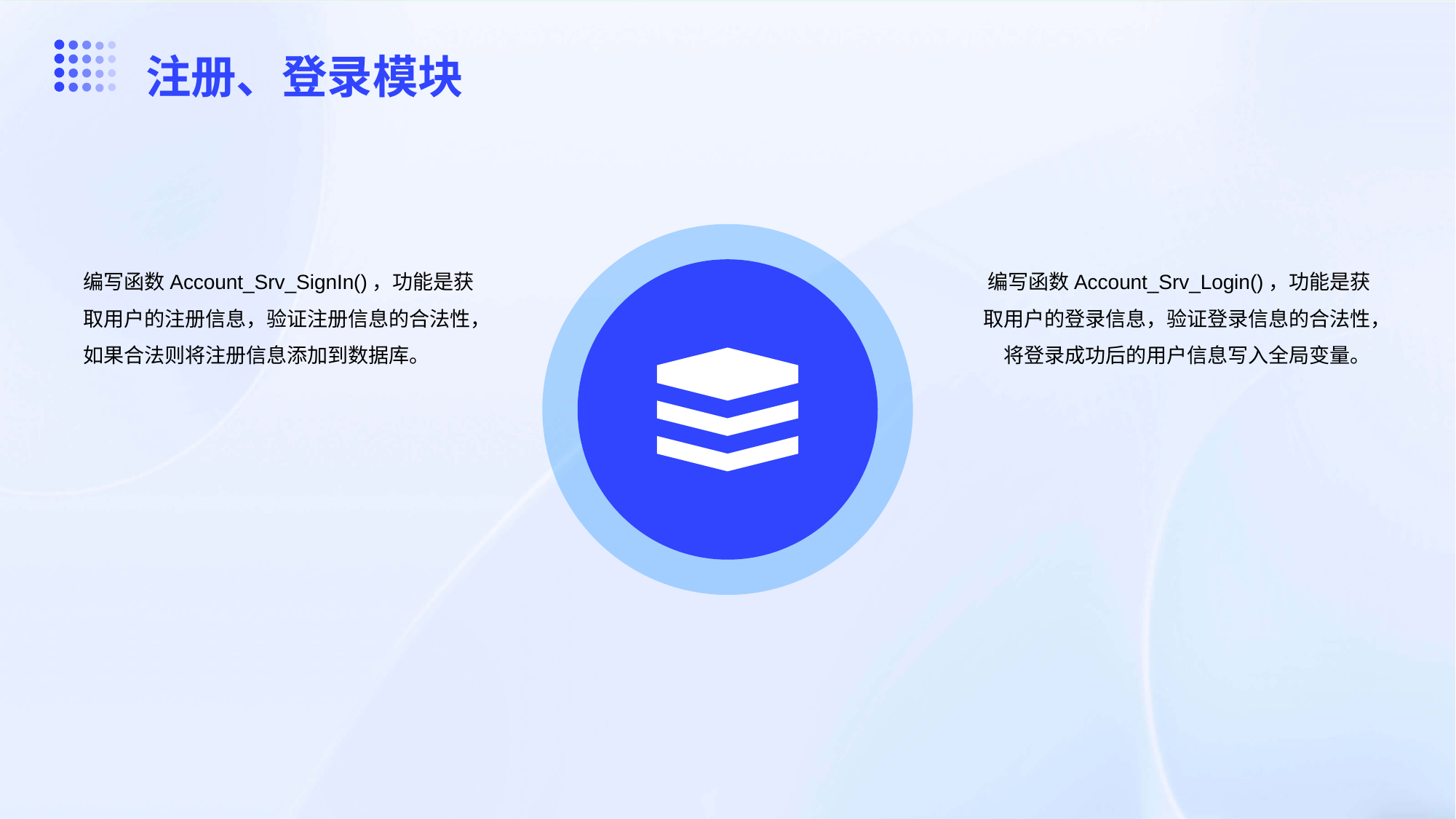

注册、登录模块

编写函数Account_Srv_SignIn()，功能是获取用户的注册信息，验证注册信息的合法性，如果合法则将注册信息添加到数据库。
编写函数Account_Srv_Login()，功能是获取用户的登录信息，验证登录信息的合法性，将登录成功后的用户信息写入全局变量。